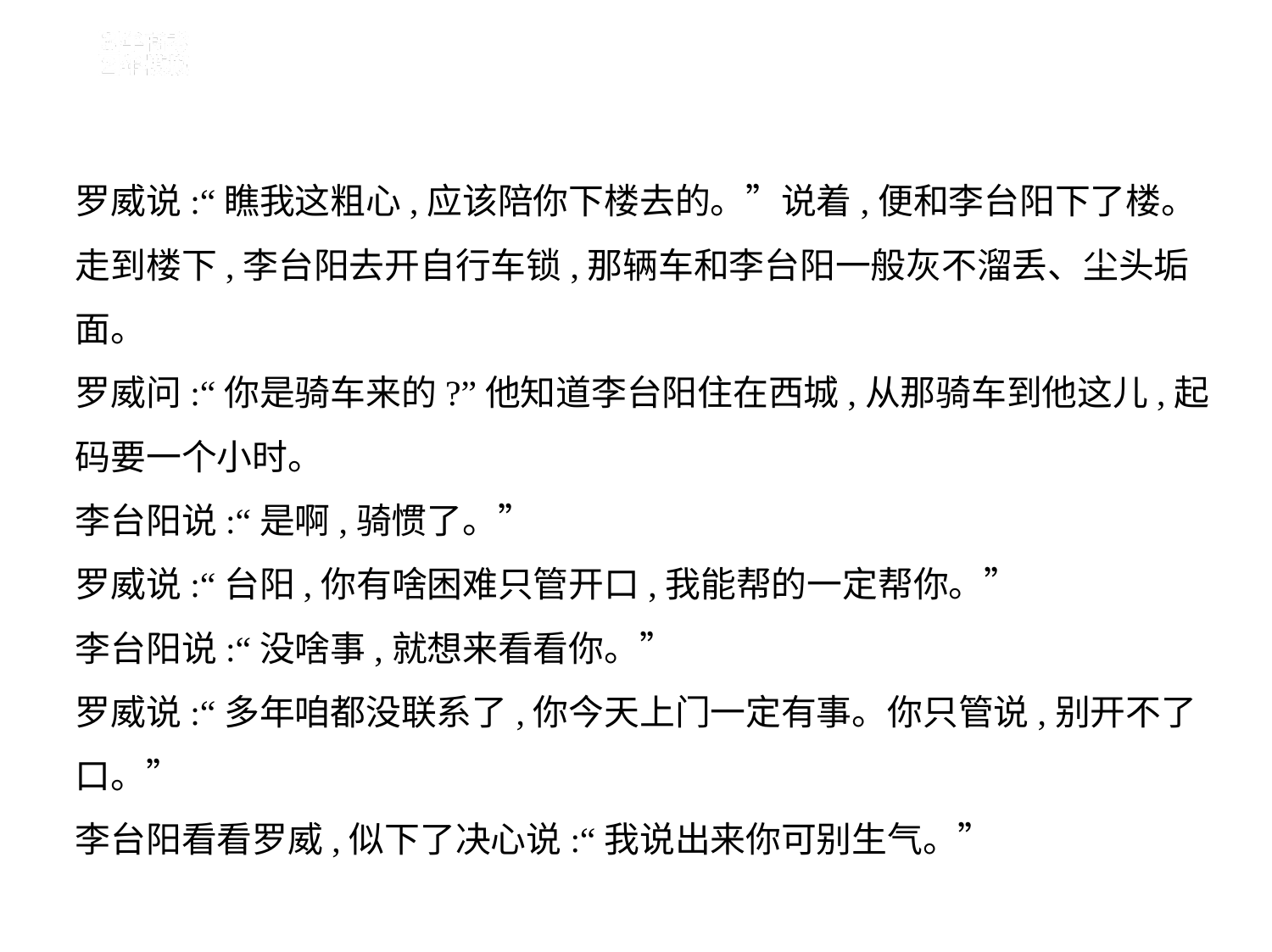

罗威说:“瞧我这粗心,应该陪你下楼去的。”说着,便和李台阳下了楼。
走到楼下,李台阳去开自行车锁,那辆车和李台阳一般灰不溜丢、尘头垢
面。
罗威问:“你是骑车来的?”他知道李台阳住在西城,从那骑车到他这儿,起
码要一个小时。
李台阳说:“是啊,骑惯了。”
罗威说:“台阳,你有啥困难只管开口,我能帮的一定帮你。”
李台阳说:“没啥事,就想来看看你。”
罗威说:“多年咱都没联系了,你今天上门一定有事。你只管说,别开不了
口。”
李台阳看看罗威,似下了决心说:“我说出来你可别生气。”